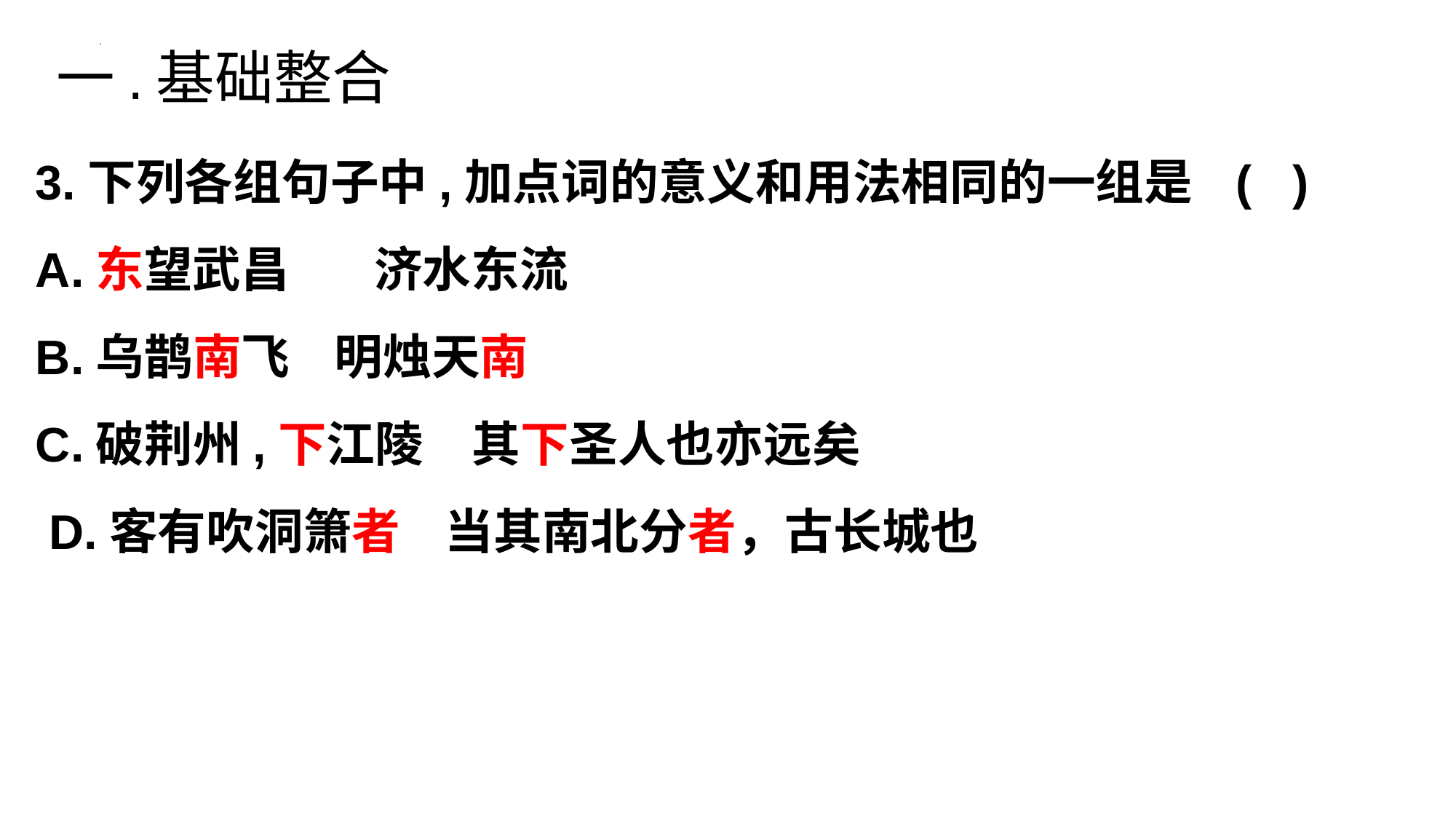

一.基础整合
3.下列各组句子中,加点词的意义和用法相同的一组是	(   )
A.东望武昌	 济水东流
B.乌鹊南飞    明烛天南
C.破荆州,下江陵	其下圣人也亦远矣
 D.客有吹洞箫者    当其南北分者，古长城也